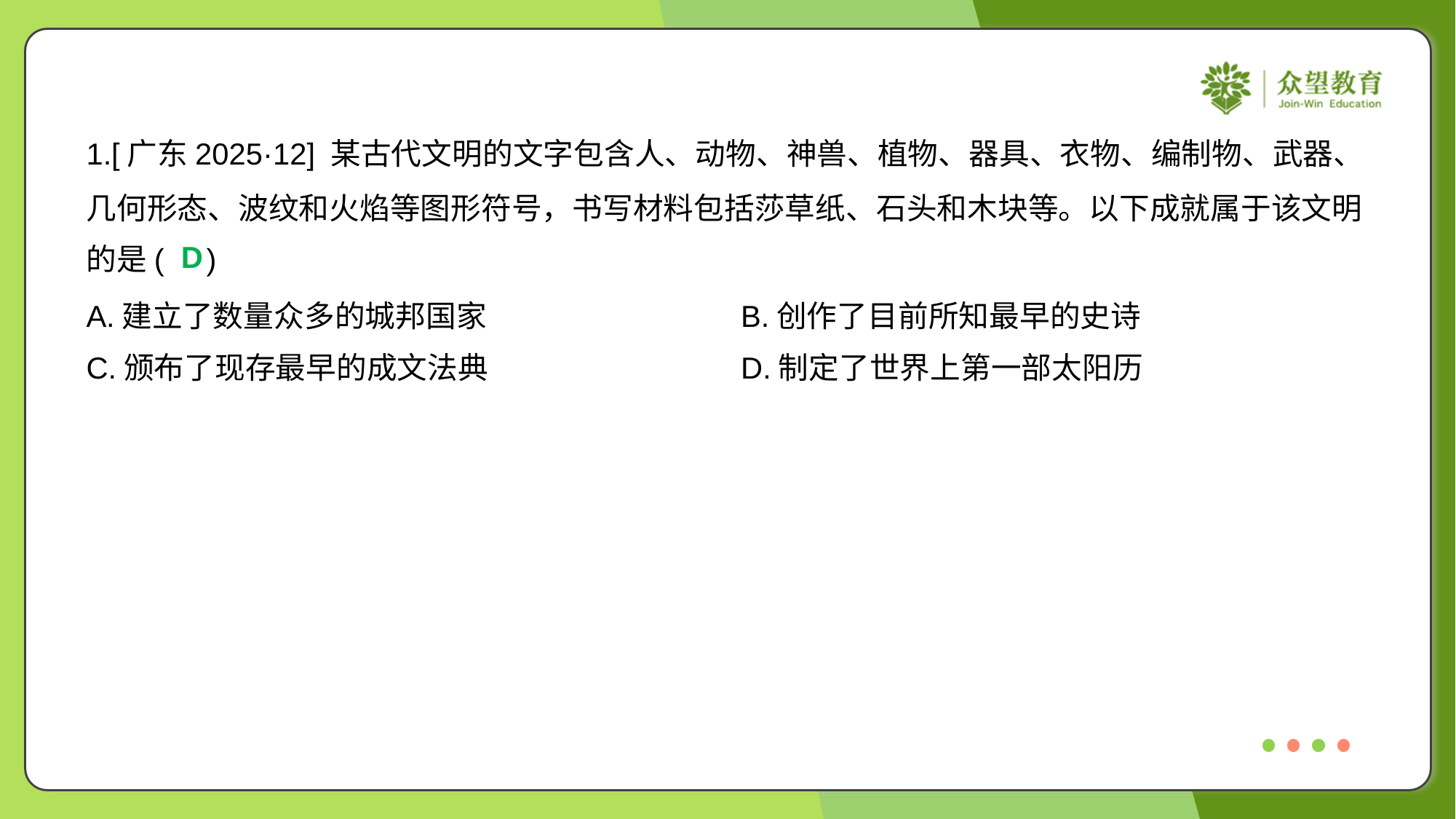

1.[广东2025·12] 某古代文明的文字包含人、动物、神兽、植物、器具、衣物、编制物、武器、
几何形态、波纹和火焰等图形符号，书写材料包括莎草纸、石头和木块等。以下成就属于该文明
的是(     )
D
A.建立了数量众多的城邦国家	B.创作了目前所知最早的史诗
C.颁布了现存最早的成文法典	D.制定了世界上第一部太阳历